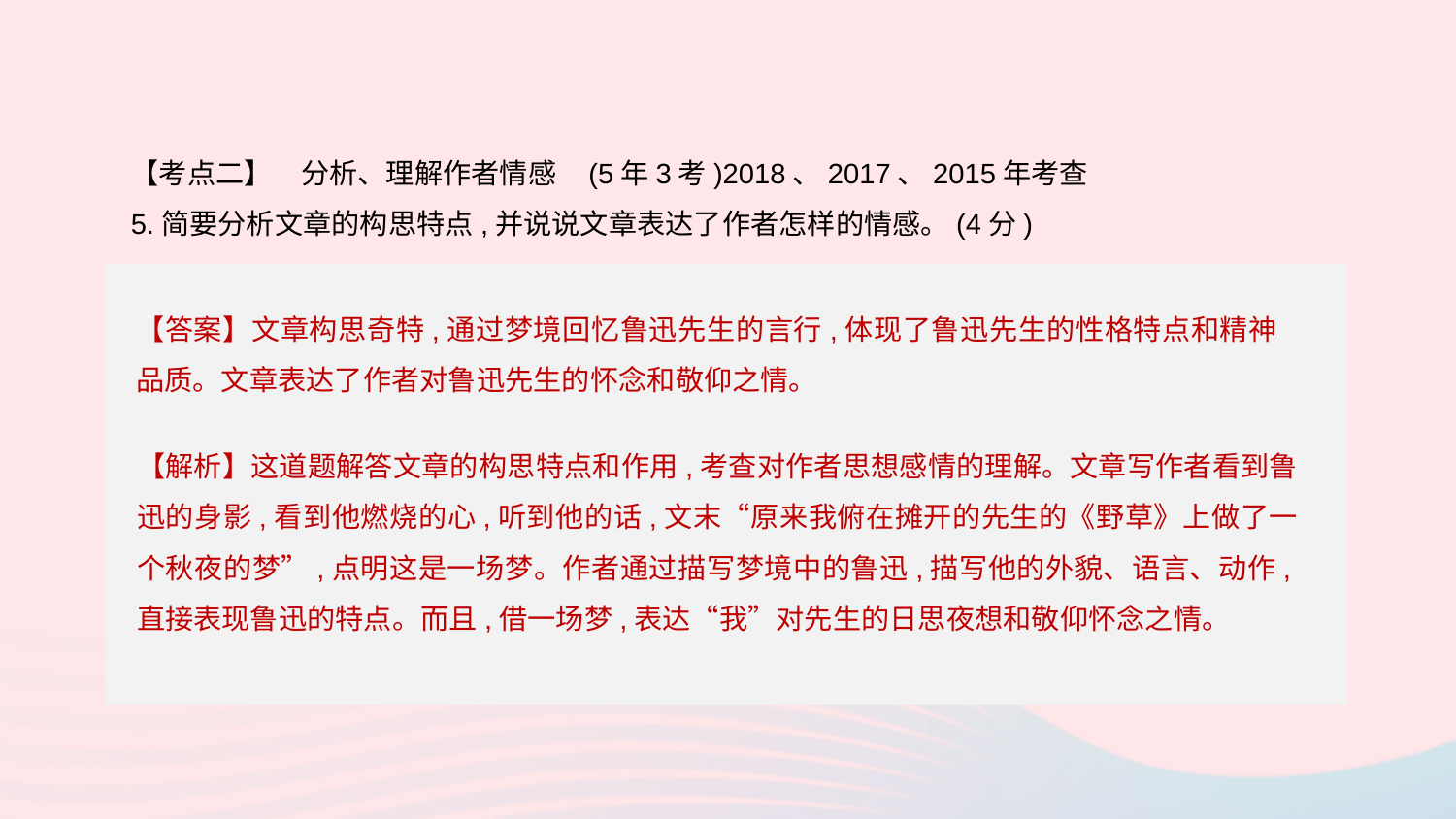

【考点二】　分析、理解作者情感    (5年3考)2018、2017、2015年考查
5.简要分析文章的构思特点,并说说文章表达了作者怎样的情感。(4分)

【答案】文章构思奇特,通过梦境回忆鲁迅先生的言行,体现了鲁迅先生的性格特点和精神品质。文章表达了作者对鲁迅先生的怀念和敬仰之情。
【解析】这道题解答文章的构思特点和作用,考查对作者思想感情的理解。文章写作者看到鲁迅的身影,看到他燃烧的心,听到他的话,文末“原来我俯在摊开的先生的《野草》上做了一个秋夜的梦”,点明这是一场梦。作者通过描写梦境中的鲁迅,描写他的外貌、语言、动作,直接表现鲁迅的特点。而且,借一场梦,表达“我”对先生的日思夜想和敬仰怀念之情。